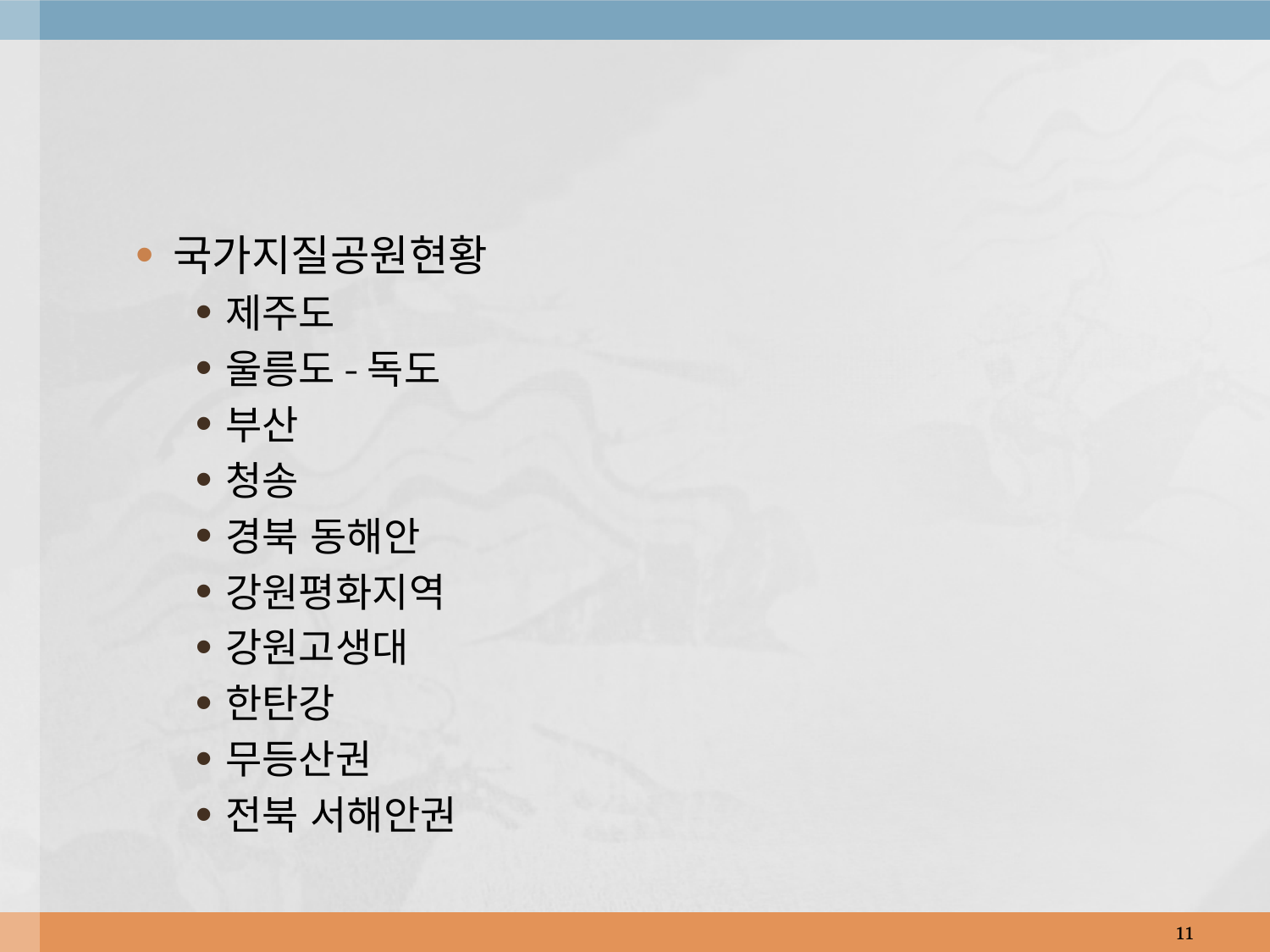

국가지질공원현황
제주도
울릉도-독도
부산
청송
경북 동해안
강원평화지역
강원고생대
한탄강
무등산권
전북 서해안권
11